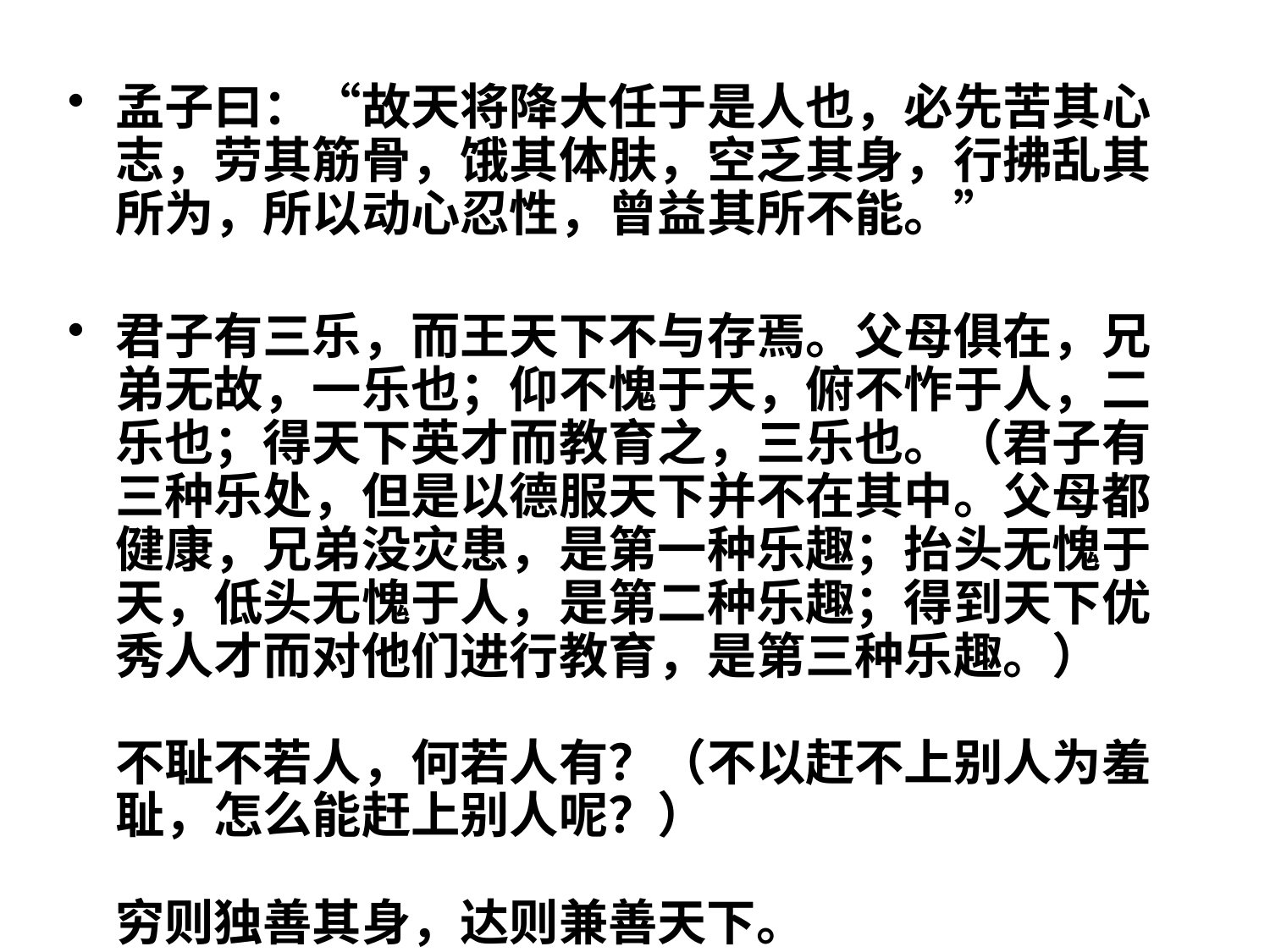

# 孟子曰：“故天将降大任于是人也，必先苦其心志，劳其筋骨，饿其体肤，空乏其身，行拂乱其所为，所以动心忍性，曾益其所不能。”
君子有三乐，而王天下不与存焉。父母俱在，兄弟无故，一乐也；仰不愧于天，俯不怍于人，二乐也；得天下英才而教育之，三乐也。（君子有三种乐处，但是以德服天下并不在其中。父母都健康，兄弟没灾患，是第一种乐趣；抬头无愧于天，低头无愧于人，是第二种乐趣；得到天下优秀人才而对他们进行教育，是第三种乐趣。）
不耻不若人，何若人有？（不以赶不上别人为羞耻，怎么能赶上别人呢？）
穷则独善其身，达则兼善天下。